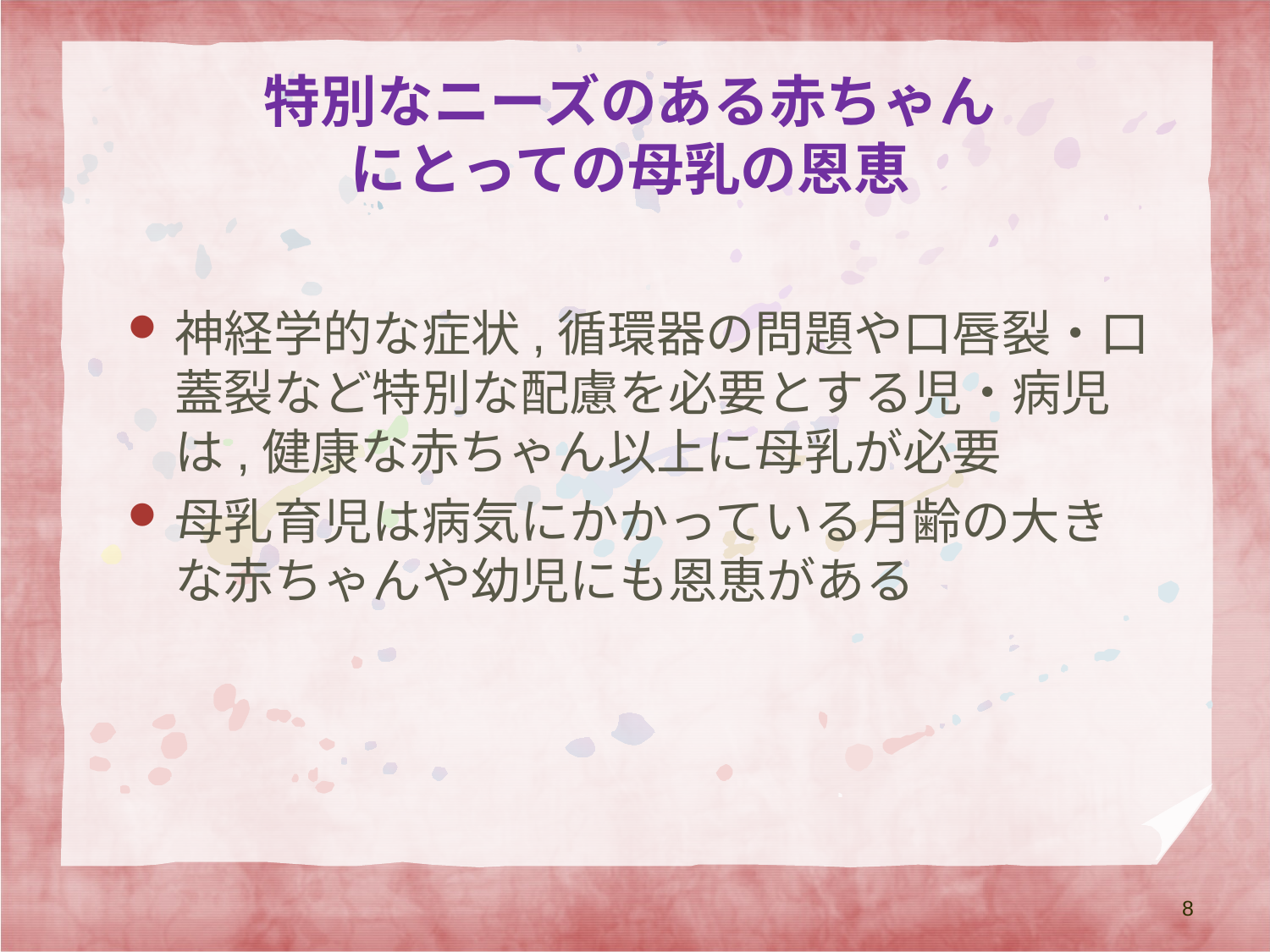

# 特別なニーズのある赤ちゃん にとっての母乳の恩恵
神経学的な症状,循環器の問題や口唇裂・口蓋裂など特別な配慮を必要とする児・病児は,健康な赤ちゃん以上に母乳が必要
母乳育児は病気にかかっている月齢の大きな赤ちゃんや幼児にも恩恵がある

8